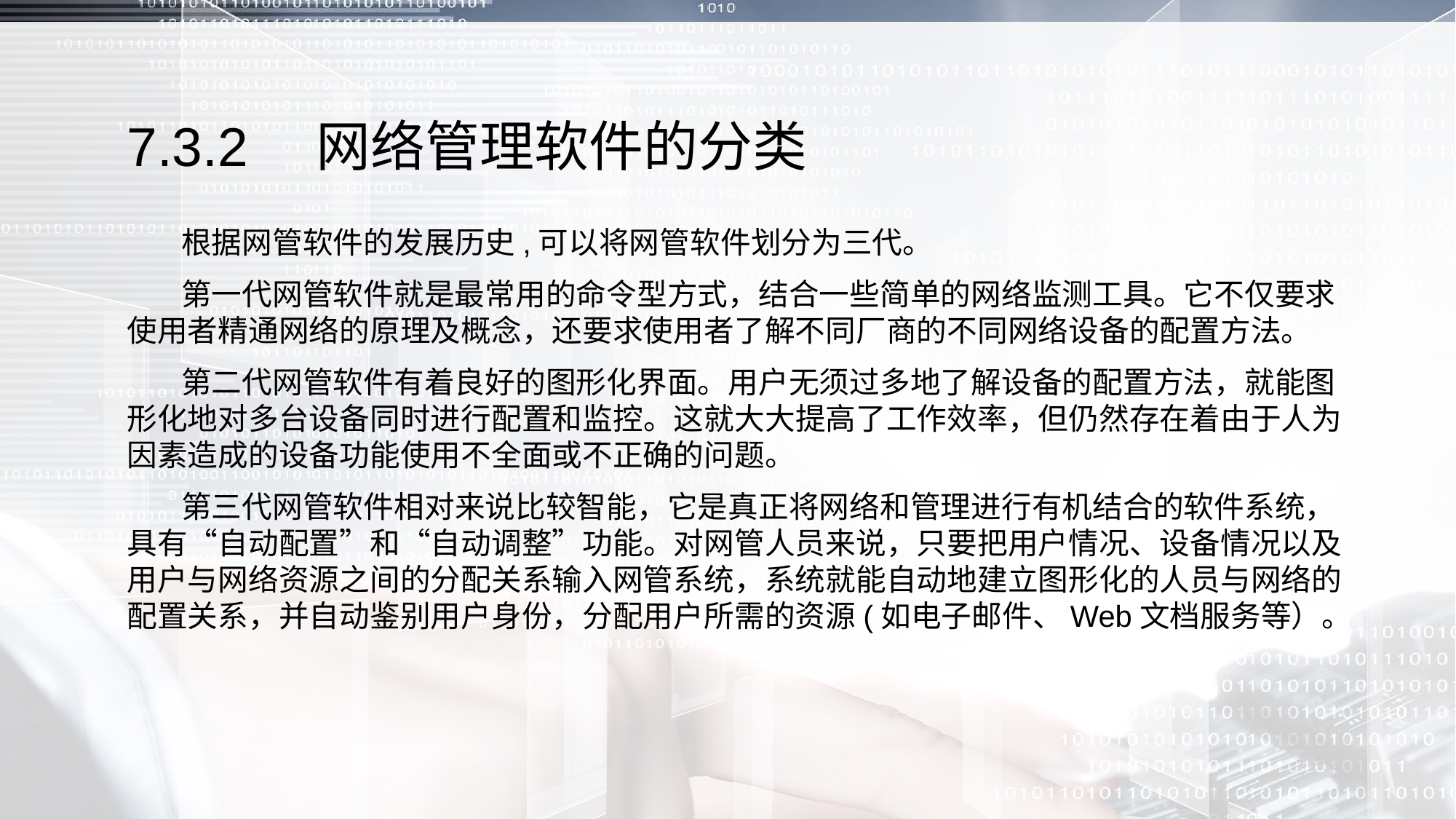

# 7.3.2　网络管理软件的分类
       根据网管软件的发展历史,可以将网管软件划分为三代。
       第一代网管软件就是最常用的命令型方式，结合一些简单的网络监测工具。它不仅要求使用者精通网络的原理及概念，还要求使用者了解不同厂商的不同网络设备的配置方法。
       第二代网管软件有着良好的图形化界面。用户无须过多地了解设备的配置方法，就能图形化地对多台设备同时进行配置和监控。这就大大提高了工作效率，但仍然存在着由于人为因素造成的设备功能使用不全面或不正确的问题。
       第三代网管软件相对来说比较智能，它是真正将网络和管理进行有机结合的软件系统，具有“自动配置”和“自动调整”功能。对网管人员来说，只要把用户情况、设备情况以及用户与网络资源之间的分配关系输入网管系统，系统就能自动地建立图形化的人员与网络的配置关系，并自动鉴别用户身份，分配用户所需的资源(如电子邮件、Web文档服务等）。